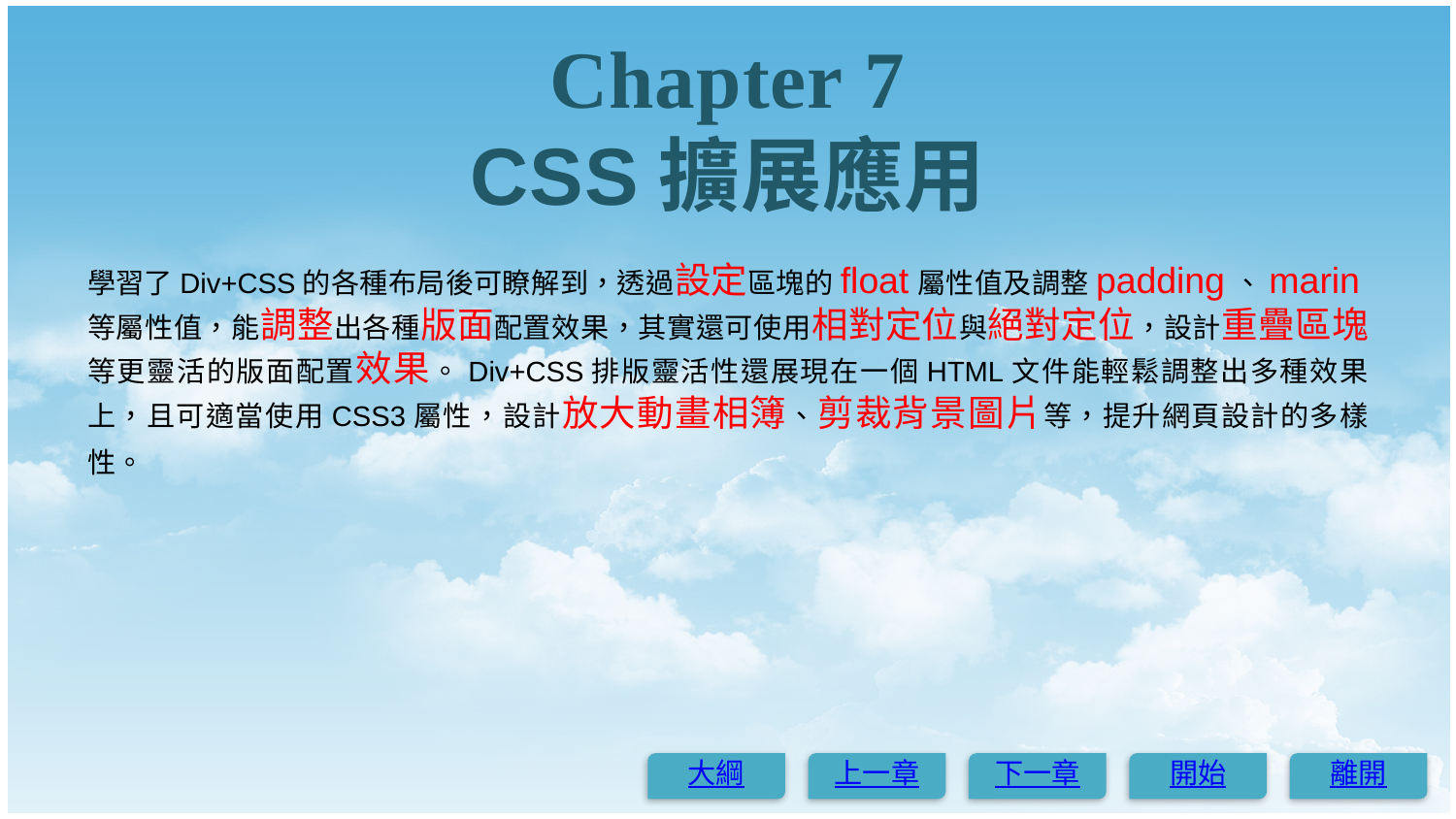

# Chapter 7 CSS擴展應用
學習了Div+CSS的各種布局後可瞭解到，透過設定區塊的float屬性值及調整padding、marin等屬性值，能調整出各種版面配置效果，其實還可使用相對定位與絕對定位，設計重疊區塊等更靈活的版面配置效果。Div+CSS排版靈活性還展現在一個HTML文件能輕鬆調整出多種效果上，且可適當使用CSS3屬性，設計放大動畫相簿、剪裁背景圖片等，提升網頁設計的多樣性。
大綱
上一章
下一章
開始
離開